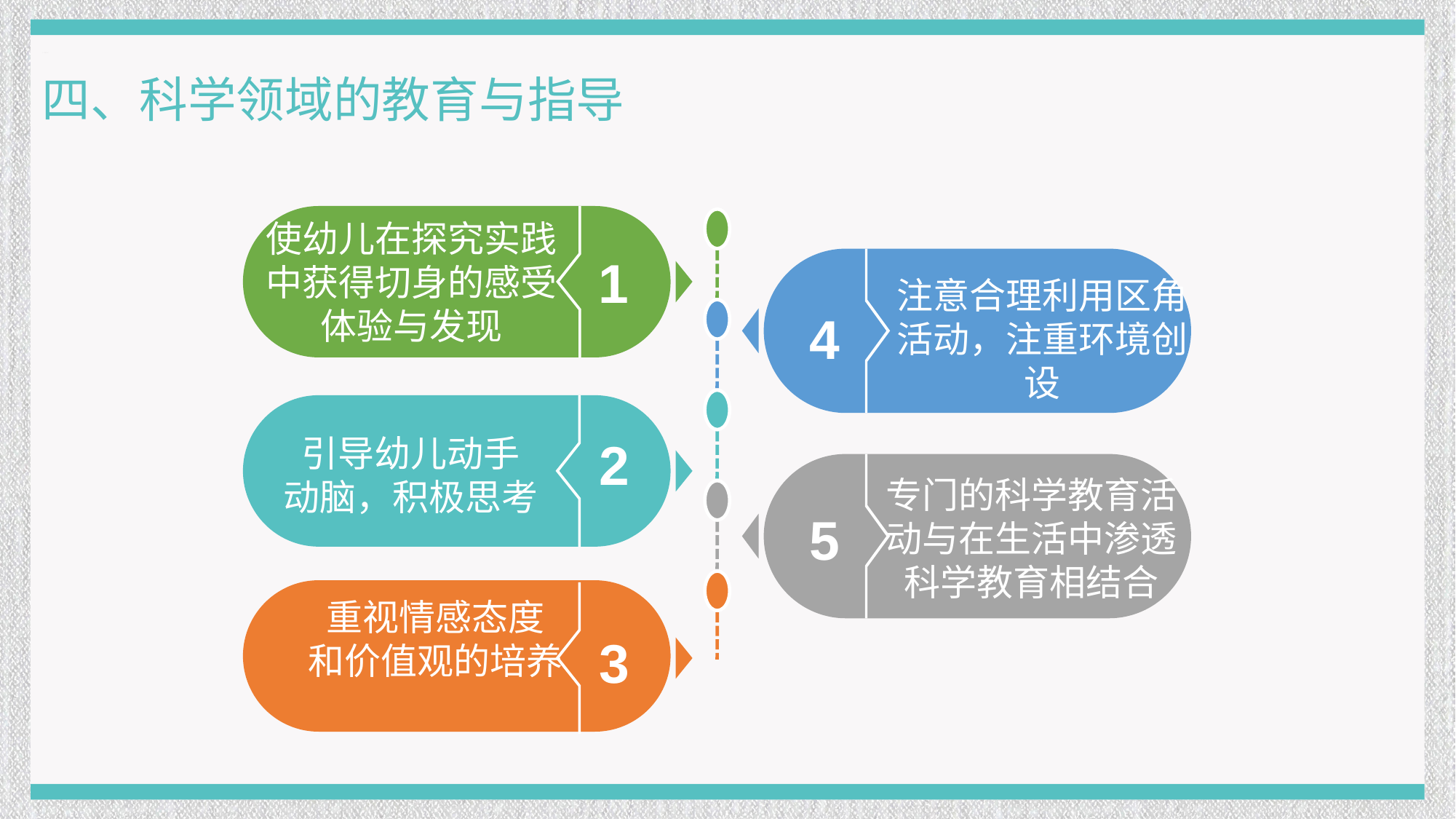

四、科学领域的教育与指导
使幼儿在探究实践
中获得切身的感受
体验与发现

1

引导幼儿动手
动脑，积极思考

注意合理利用区角
活动，注重环境创
设

4
2
专门的科学教育活
动与在生活中渗透
科学教育相结合
5
重视情感态度
和价值观的培养
3